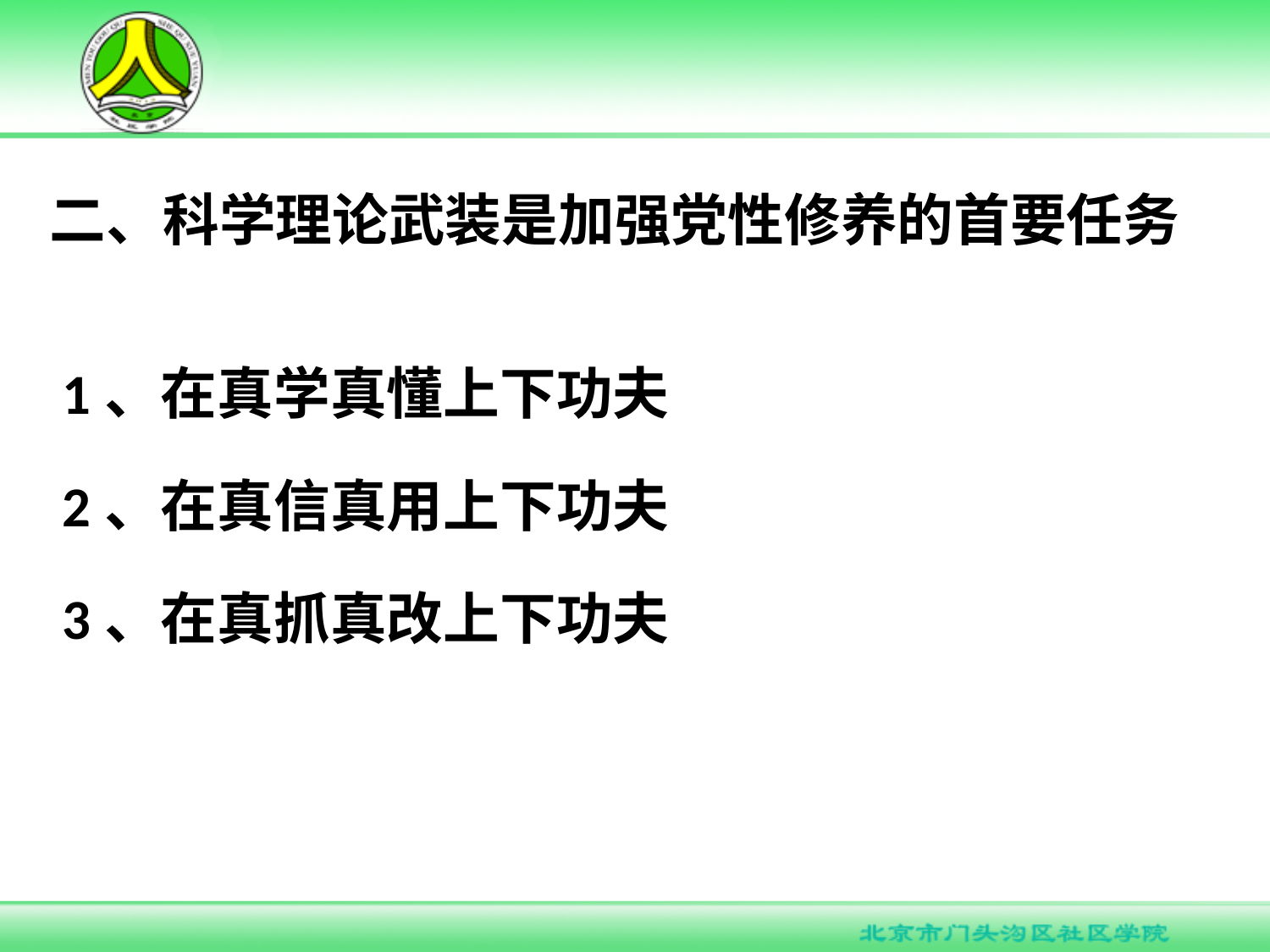

# 二、科学理论武装是加强党性修养的首要任务
1、在真学真懂上下功夫
2、在真信真用上下功夫
3、在真抓真改上下功夫